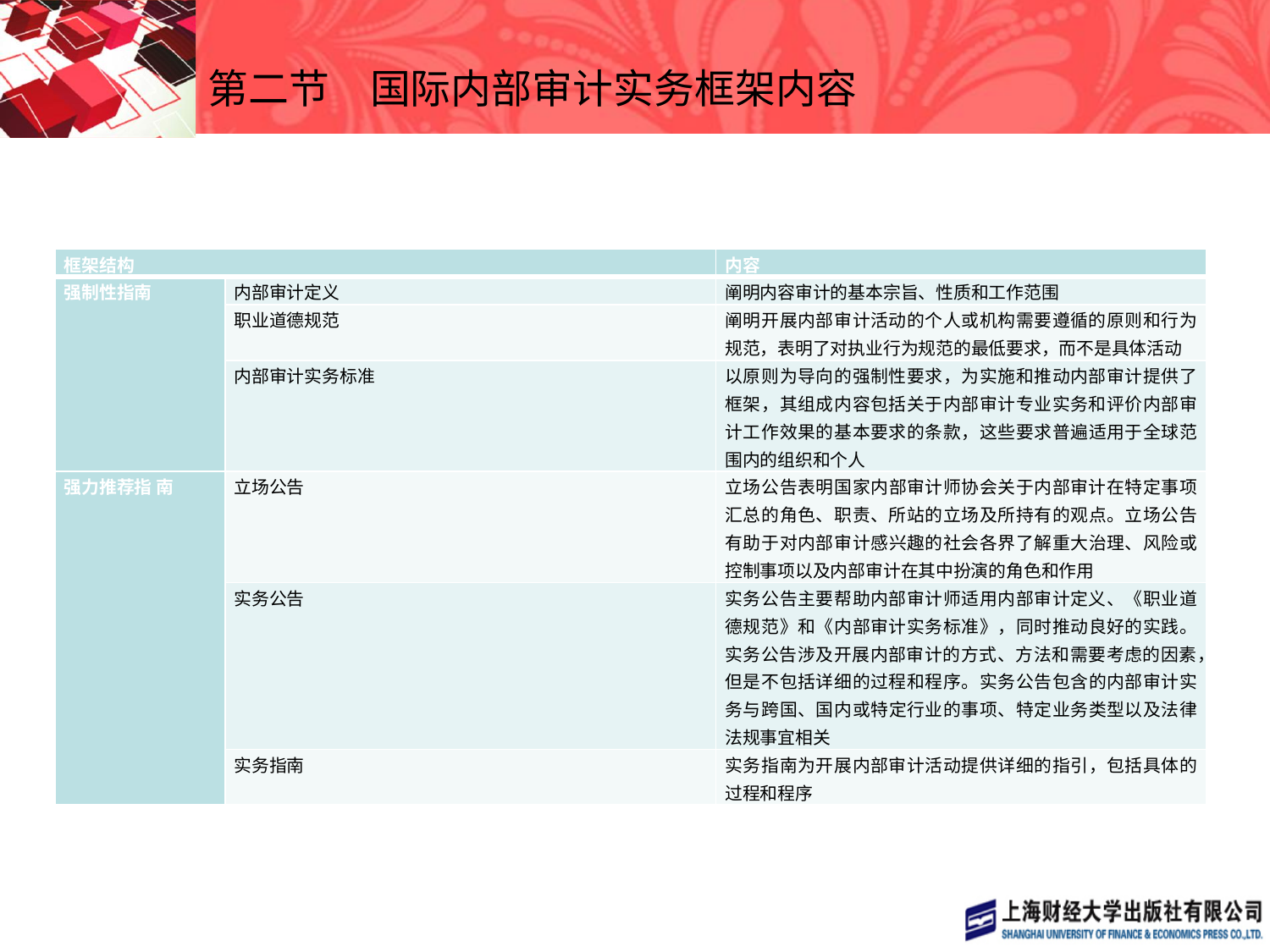

# 第二节　国际内部审计实务框架内容
| 框架结构 |  | 内容 |
| --- | --- | --- |
| 强制性指南 | 内部审计定义 | 阐明内容审计的基本宗旨、性质和工作范围 |
|  | 职业道德规范 | 阐明开展内部审计活动的个人或机构需要遵循的原则和行为规范，表明了对执业行为规范的最低要求，而不是具体活动 |
|  | 内部审计实务标准 | 以原则为导向的强制性要求，为实施和推动内部审计提供了框架，其组成内容包括关于内部审计专业实务和评价内部审计工作效果的基本要求的条款，这些要求普遍适用于全球范围内的组织和个人 |
| 强力推荐指 南 | 立场公告 | 立场公告表明国家内部审计师协会关于内部审计在特定事项汇总的角色、职责、所站的立场及所持有的观点。立场公告有助于对内部审计感兴趣的社会各界了解重大治理、风险或控制事项以及内部审计在其中扮演的角色和作用 |
|  | 实务公告 | 实务公告主要帮助内部审计师适用内部审计定义、《职业道德规范》和《内部审计实务标准》，同时推动良好的实践。实务公告涉及开展内部审计的方式、方法和需要考虑的因素，但是不包括详细的过程和程序。实务公告包含的内部审计实务与跨国、国内或特定行业的事项、特定业务类型以及法律法规事宜相关 |
|  | 实务指南 | 实务指南为开展内部审计活动提供详细的指引，包括具体的过程和程序 |